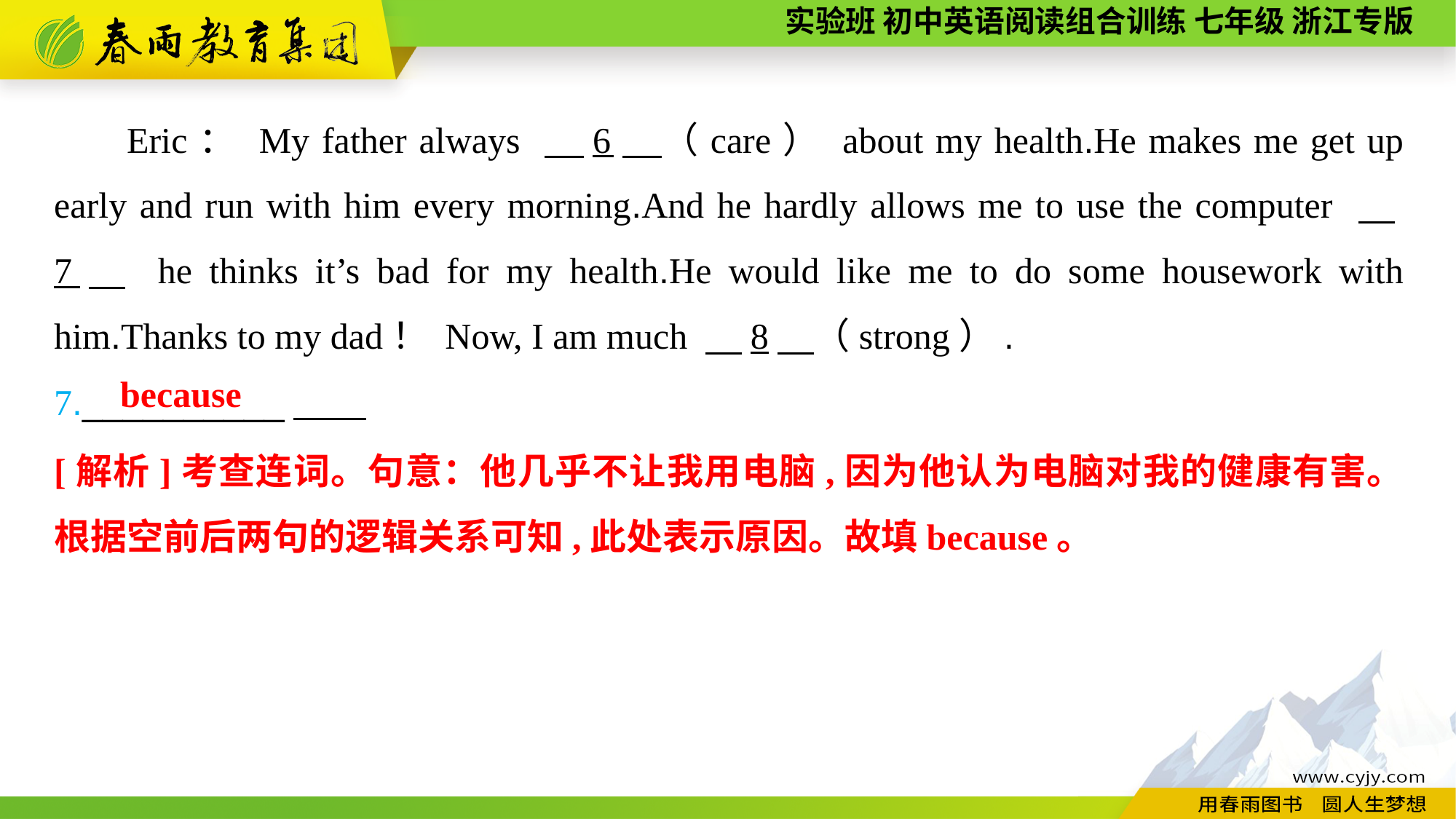

Eric： My father always 　6　（care） about my health.He makes me get up early and run with him every morning.And he hardly allows me to use the computer 　7　 he thinks it’s bad for my health.He would like me to do some housework with him.Thanks to my dad！ Now, I am much 　8　（strong）.
7.__________
because
[解析]考查连词。句意：他几乎不让我用电脑,因为他认为电脑对我的健康有害。根据空前后两句的逻辑关系可知,此处表示原因。故填because。